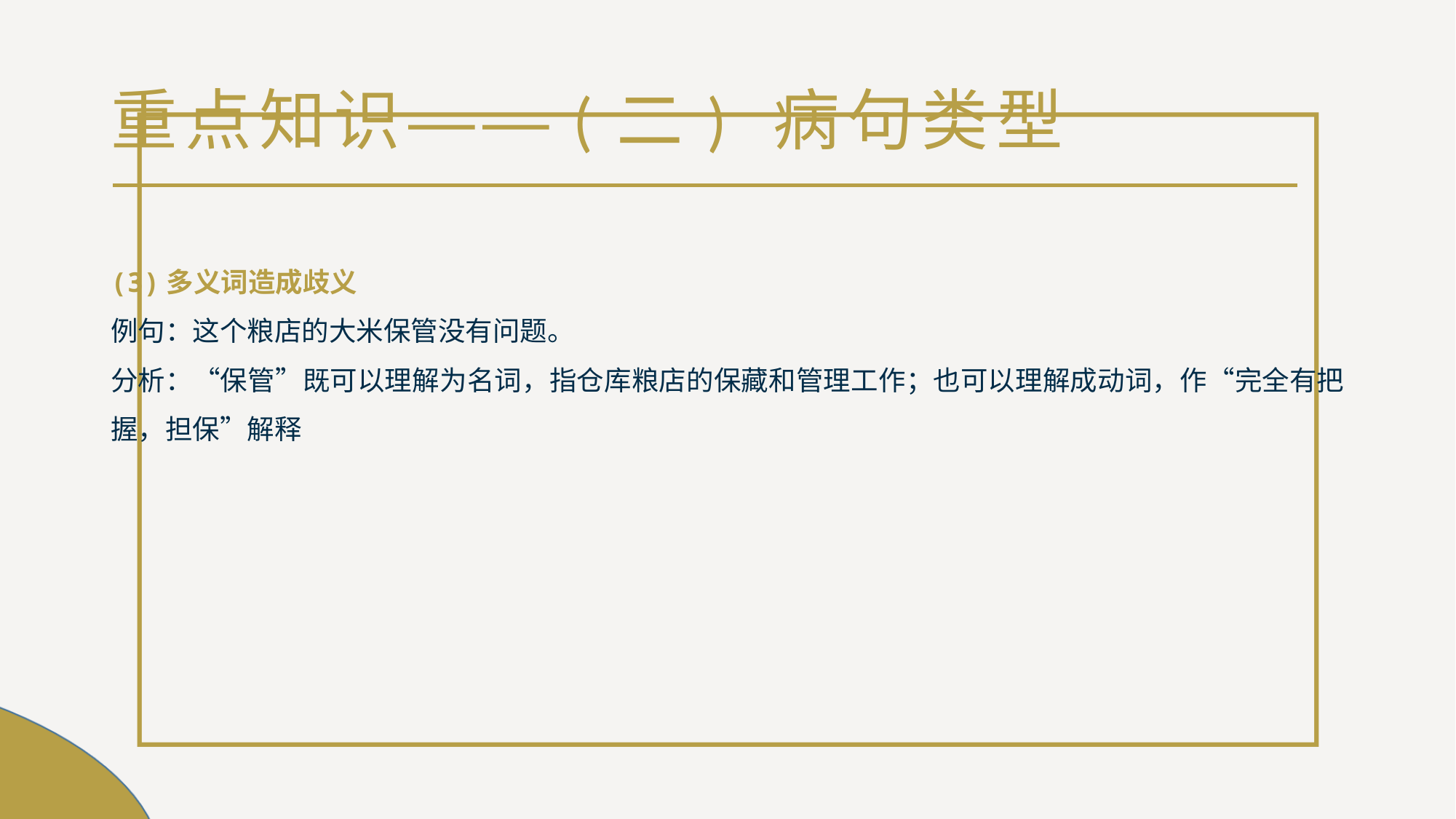

# 重点知识——(二) 病句类型
(3)多义词造成歧义
例句：这个粮店的大米保管没有问题。
分析：“保管”既可以理解为名词，指仓库粮店的保藏和管理工作；也可以理解成动词，作“完全有把握，担保”解释